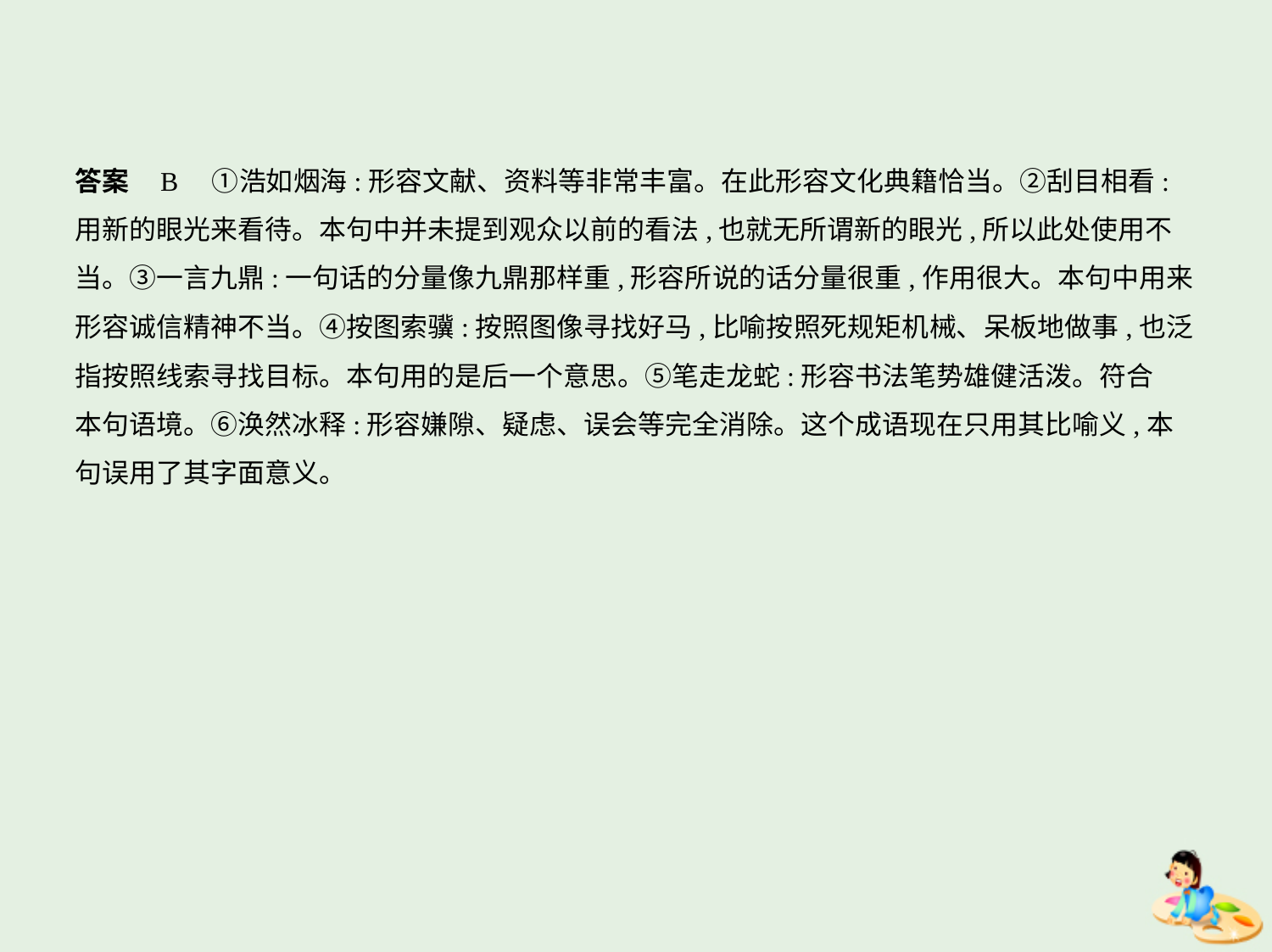

答案    B　①浩如烟海:形容文献、资料等非常丰富。在此形容文化典籍恰当。②刮目相看:
用新的眼光来看待。本句中并未提到观众以前的看法,也就无所谓新的眼光,所以此处使用不
当。③一言九鼎:一句话的分量像九鼎那样重,形容所说的话分量很重,作用很大。本句中用来
形容诚信精神不当。④按图索骥:按照图像寻找好马,比喻按照死规矩机械、呆板地做事,也泛
指按照线索寻找目标。本句用的是后一个意思。⑤笔走龙蛇:形容书法笔势雄健活泼。符合
本句语境。⑥涣然冰释:形容嫌隙、疑虑、误会等完全消除。这个成语现在只用其比喻义,本
句误用了其字面意义。